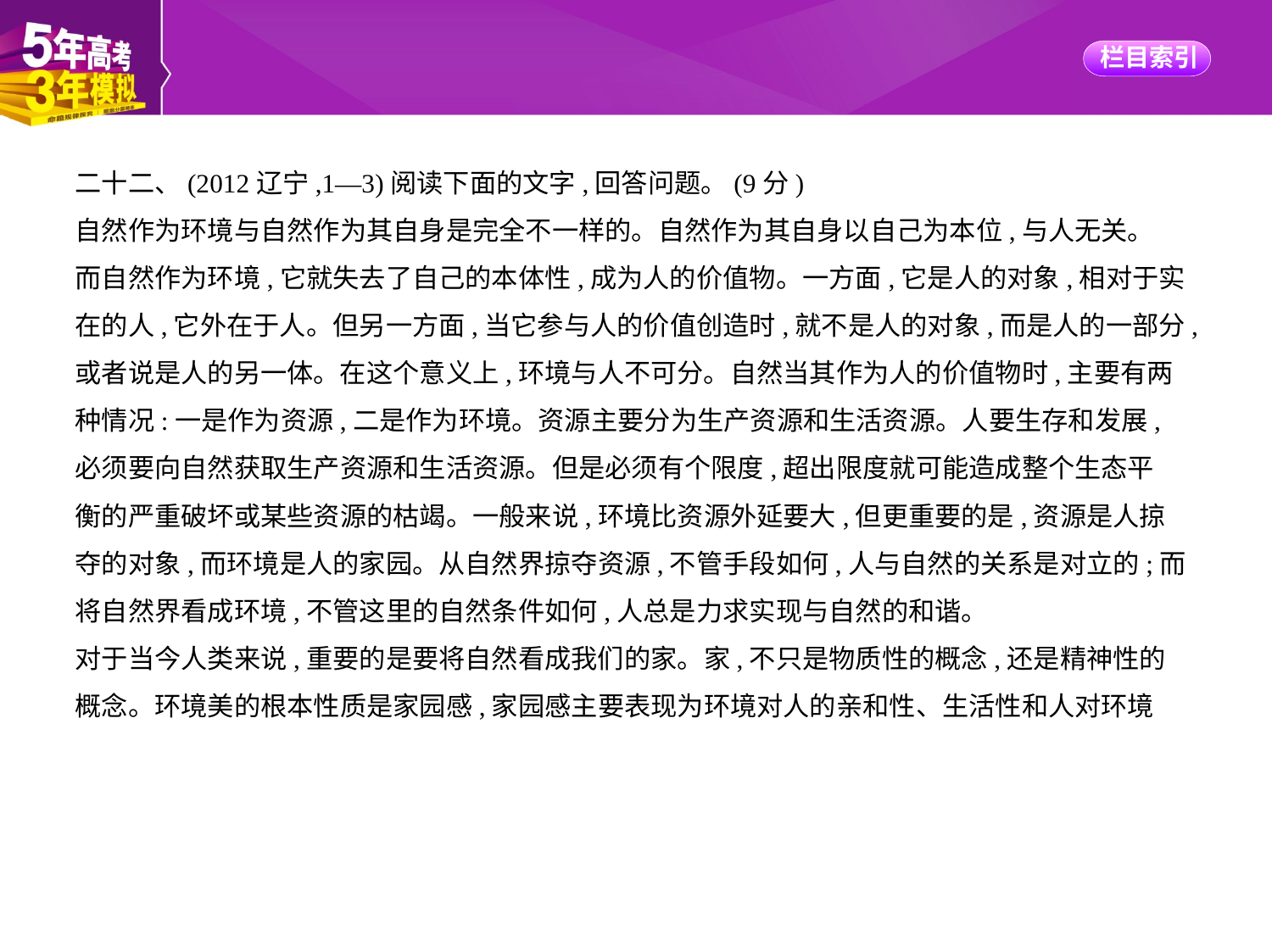

二十二、(2012辽宁,1—3)阅读下面的文字,回答问题。(9分)
自然作为环境与自然作为其自身是完全不一样的。自然作为其自身以自己为本位,与人无关。
而自然作为环境,它就失去了自己的本体性,成为人的价值物。一方面,它是人的对象,相对于实
在的人,它外在于人。但另一方面,当它参与人的价值创造时,就不是人的对象,而是人的一部分,
或者说是人的另一体。在这个意义上,环境与人不可分。自然当其作为人的价值物时,主要有两
种情况:一是作为资源,二是作为环境。资源主要分为生产资源和生活资源。人要生存和发展,
必须要向自然获取生产资源和生活资源。但是必须有个限度,超出限度就可能造成整个生态平
衡的严重破坏或某些资源的枯竭。一般来说,环境比资源外延要大,但更重要的是,资源是人掠
夺的对象,而环境是人的家园。从自然界掠夺资源,不管手段如何,人与自然的关系是对立的;而
将自然界看成环境,不管这里的自然条件如何,人总是力求实现与自然的和谐。
对于当今人类来说,重要的是要将自然看成我们的家。家,不只是物质性的概念,还是精神性的
概念。环境美的根本性质是家园感,家园感主要表现为环境对人的亲和性、生活性和人对环境